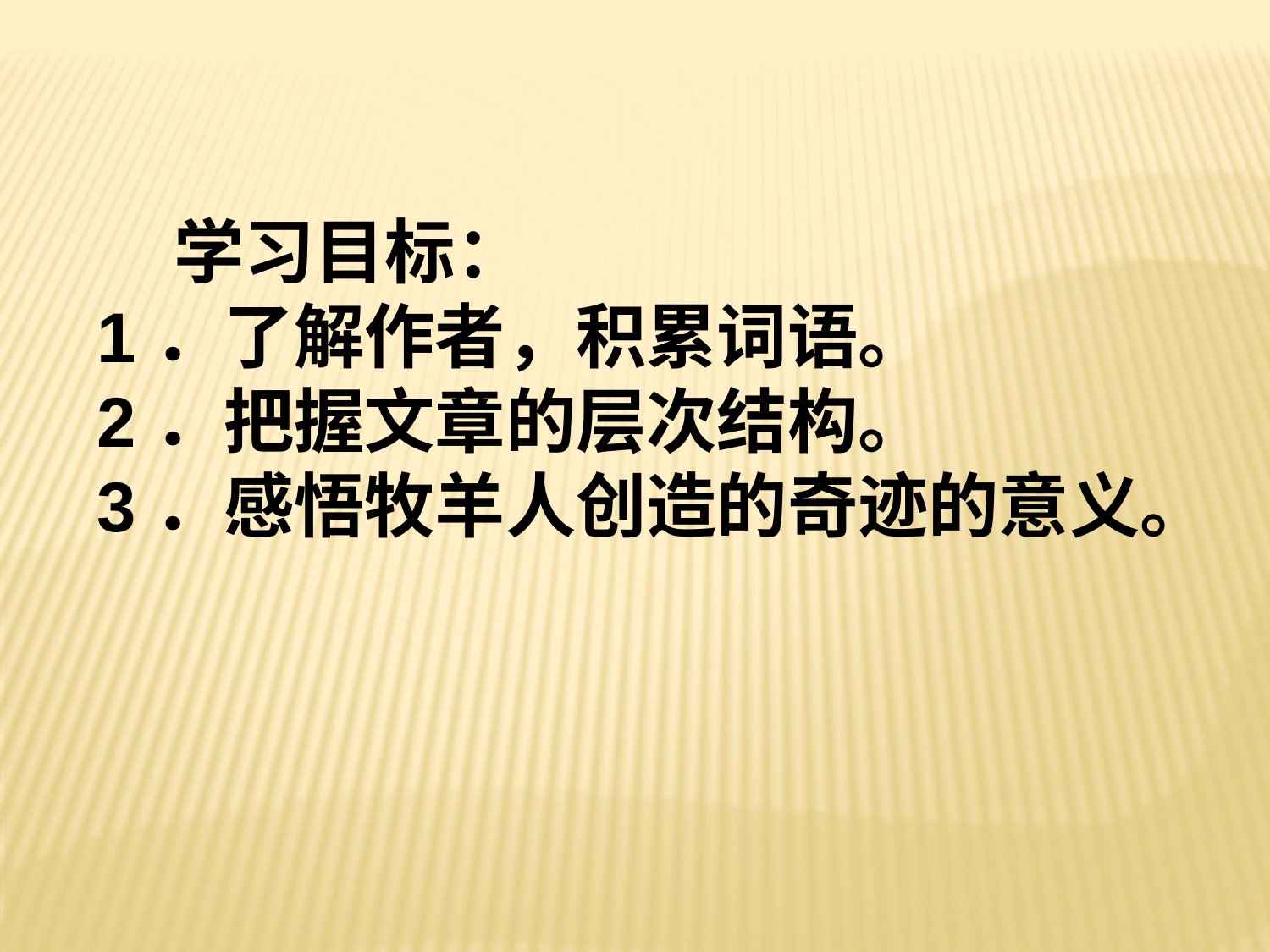

学习目标：
1．了解作者，积累词语。
2．把握文章的层次结构。
3．感悟牧羊人创造的奇迹的意义。